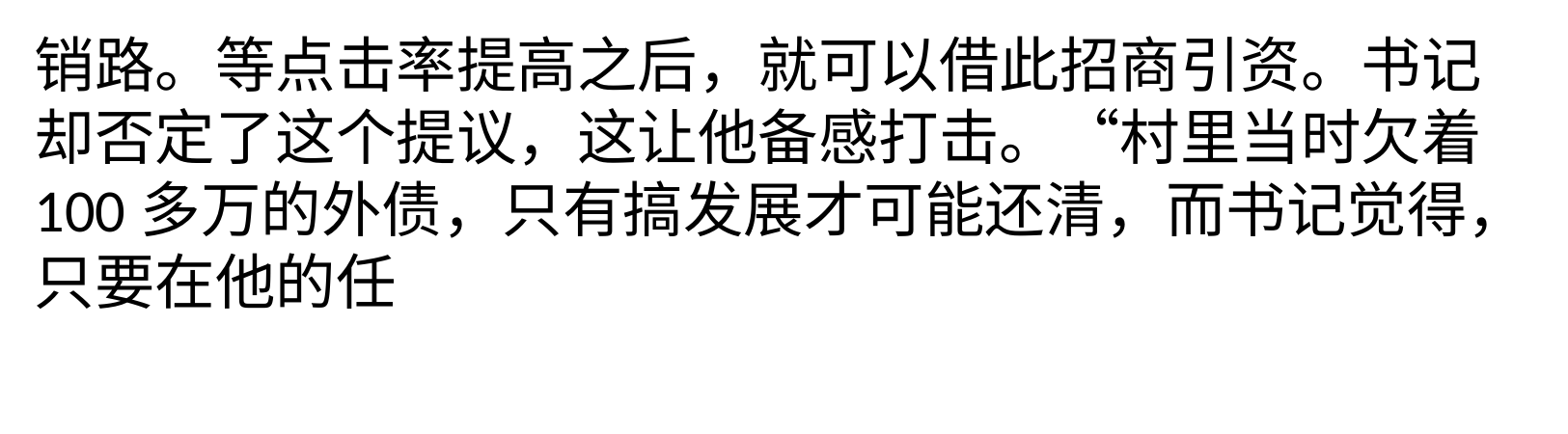

销路。等点击率提高之后，就可以借此招商引资。书记却否定了这个提议，这让他备感打击。“村里当时欠着100多万的外债，只有搞发展才可能还清，而书记觉得，只要在他的任